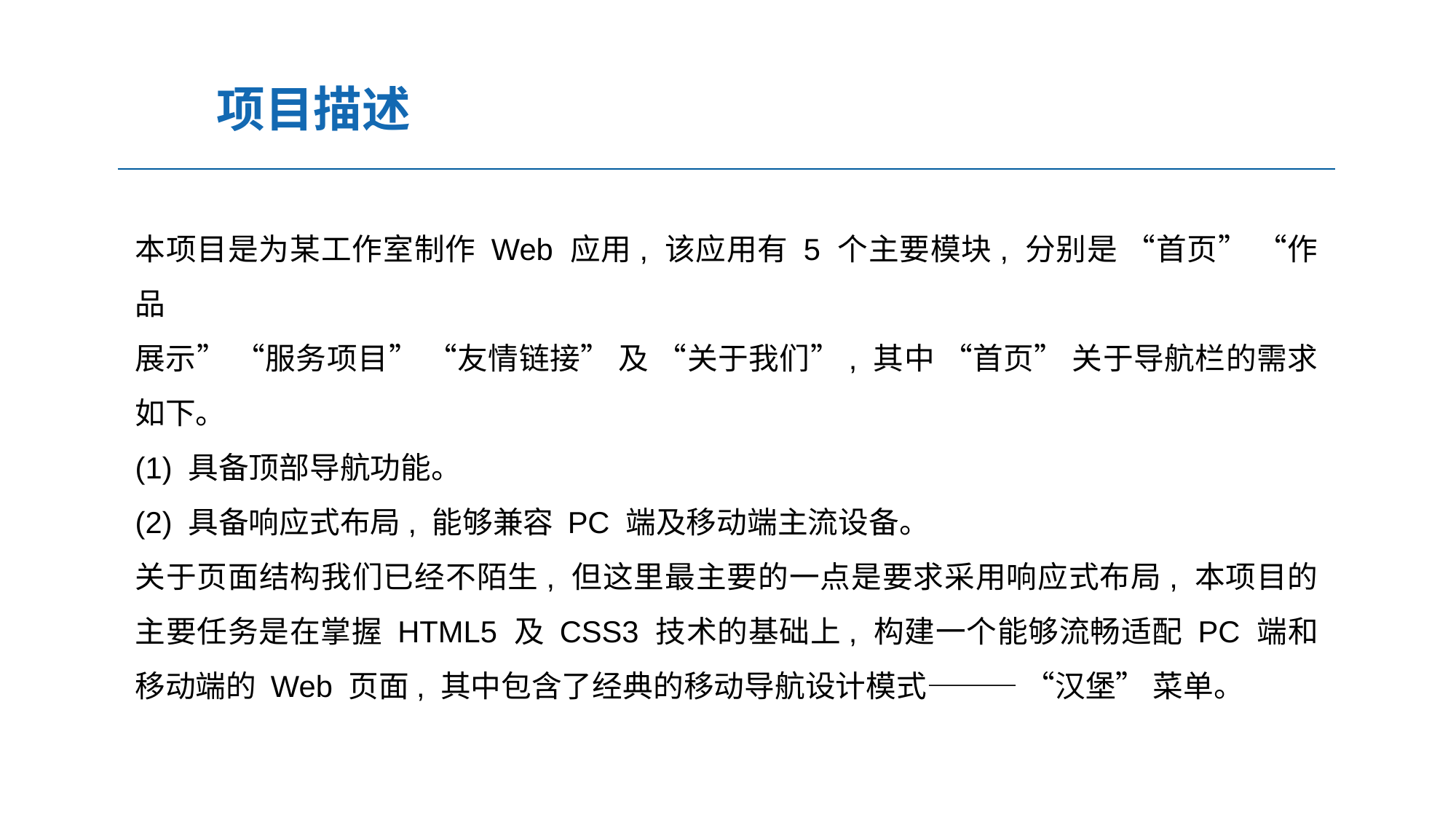

项目描述
本项目是为某工作室制作 Web 应用, 该应用有 5 个主要模块, 分别是 “首页” “作品
展示” “服务项目” “友情链接” 及 “关于我们”, 其中 “首页” 关于导航栏的需求如下。
(1) 具备顶部导航功能。
(2) 具备响应式布局, 能够兼容 PC 端及移动端主流设备。
关于页面结构我们已经不陌生, 但这里最主要的一点是要求采用响应式布局, 本项目的主要任务是在掌握 HTML5 及 CSS3 技术的基础上, 构建一个能够流畅适配 PC 端和移动端的 Web 页面, 其中包含了经典的移动导航设计模式——— “汉堡” 菜单。